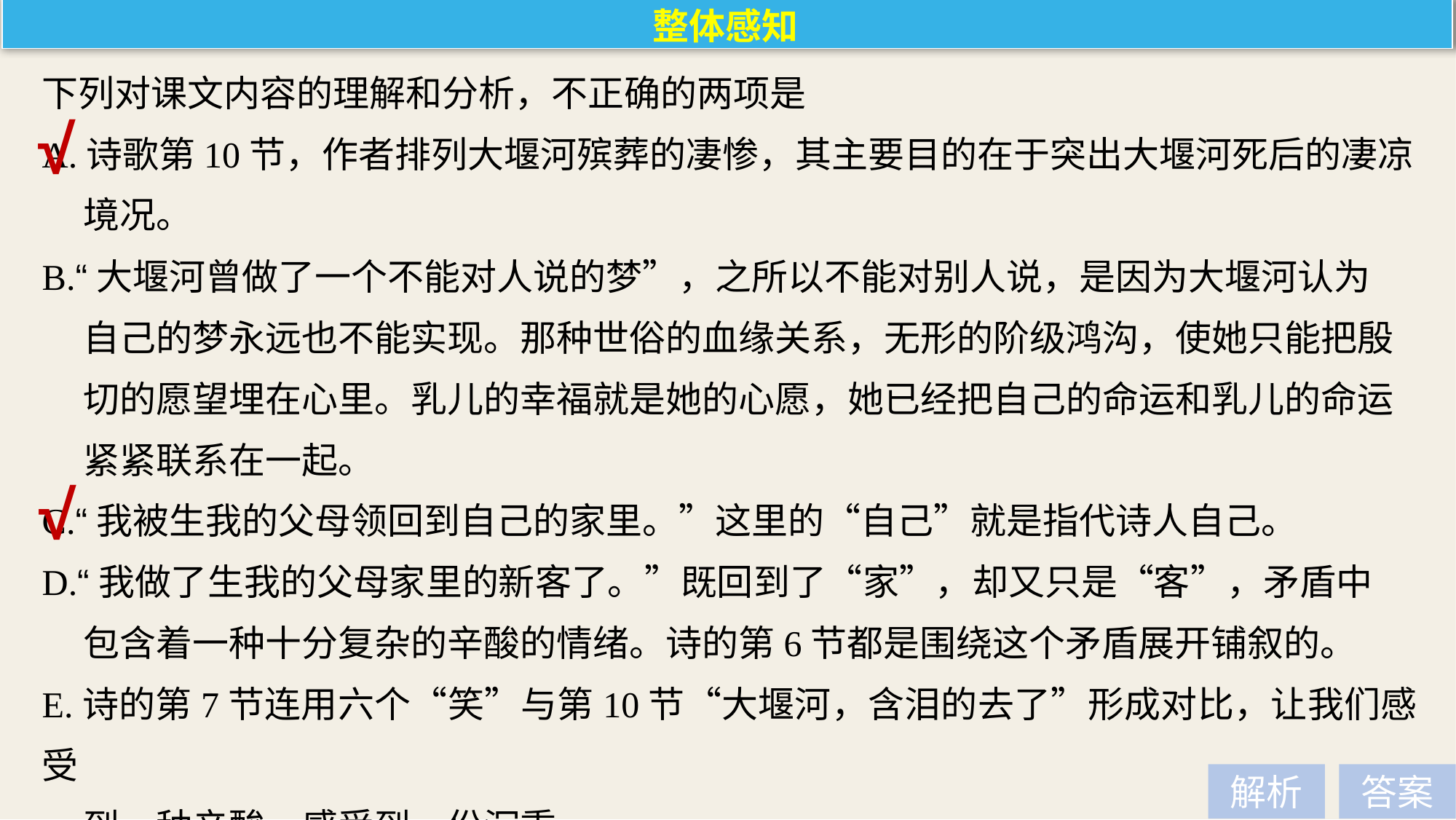

整体感知
下列对课文内容的理解和分析，不正确的两项是
A.诗歌第10节，作者排列大堰河殡葬的凄惨，其主要目的在于突出大堰河死后的凄凉
    境况。
B.“大堰河曾做了一个不能对人说的梦”，之所以不能对别人说，是因为大堰河认为
    自己的梦永远也不能实现。那种世俗的血缘关系，无形的阶级鸿沟，使她只能把殷
    切的愿望埋在心里。乳儿的幸福就是她的心愿，她已经把自己的命运和乳儿的命运
    紧紧联系在一起。
C.“我被生我的父母领回到自己的家里。”这里的“自己”就是指代诗人自己。
D.“我做了生我的父母家里的新客了。”既回到了“家”，却又只是“客”，矛盾中
    包含着一种十分复杂的辛酸的情绪。诗的第6节都是围绕这个矛盾展开铺叙的。
E.诗的第7节连用六个“笑”与第10节“大堰河，含泪的去了”形成对比，让我们感受
    到一种辛酸，感受到一份沉重。
√
√
解析
答案